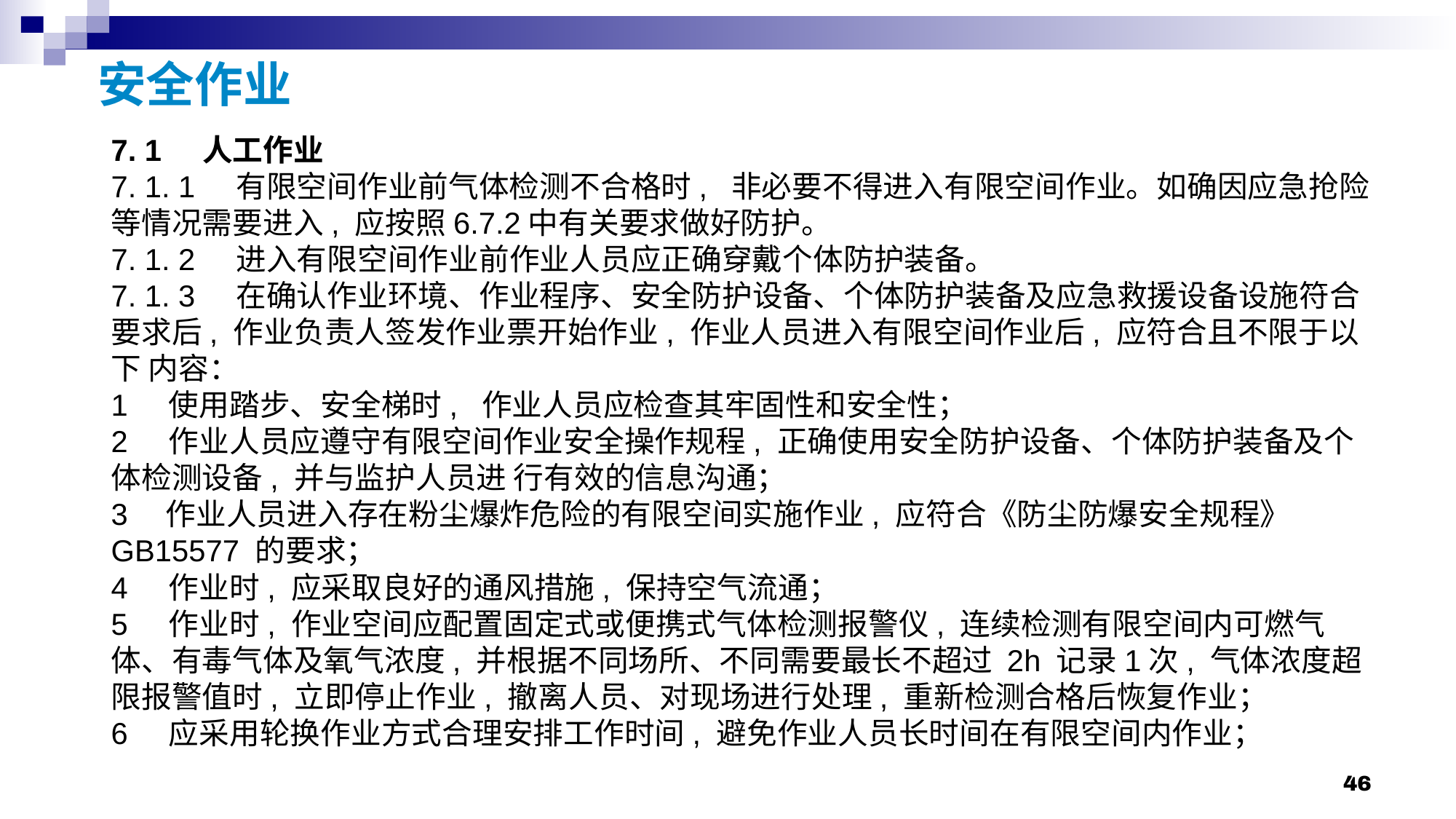

# 安全作业
7. 1    人工作业
7. 1. 1    有限空间作业前气体检测不合格时,  非必要不得进入有限空间作业。如确因应急抢险等情况需要进入, 应按照6.7.2中有关要求做好防护。
7. 1. 2    进入有限空间作业前作业人员应正确穿戴个体防护装备。
7. 1. 3    在确认作业环境、作业程序、安全防护设备、个体防护装备及应急救援设备设施符合要求后, 作业负责人签发作业票开始作业, 作业人员进入有限空间作业后, 应符合且不限于以下 内容：
1    使用踏步、安全梯时,  作业人员应检查其牢固性和安全性；
2    作业人员应遵守有限空间作业安全操作规程, 正确使用安全防护设备、个体防护装备及个体检测设备, 并与监护人员进 行有效的信息沟通；
作业人员进入存在粉尘爆炸危险的有限空间实施作业, 应符合《防尘防爆安全规程》
GB15577 的要求；
4    作业时, 应采取良好的通风措施, 保持空气流通；
5    作业时, 作业空间应配置固定式或便携式气体检测报警仪, 连续检测有限空间内可燃气体、有毒气体及氧气浓度, 并根据不同场所、不同需要最长不超过 2h 记录1次, 气体浓度超限报警值时, 立即停止作业, 撤离人员、对现场进行处理, 重新检测合格后恢复作业；
6    应采用轮换作业方式合理安排工作时间, 避免作业人员长时间在有限空间内作业；
46